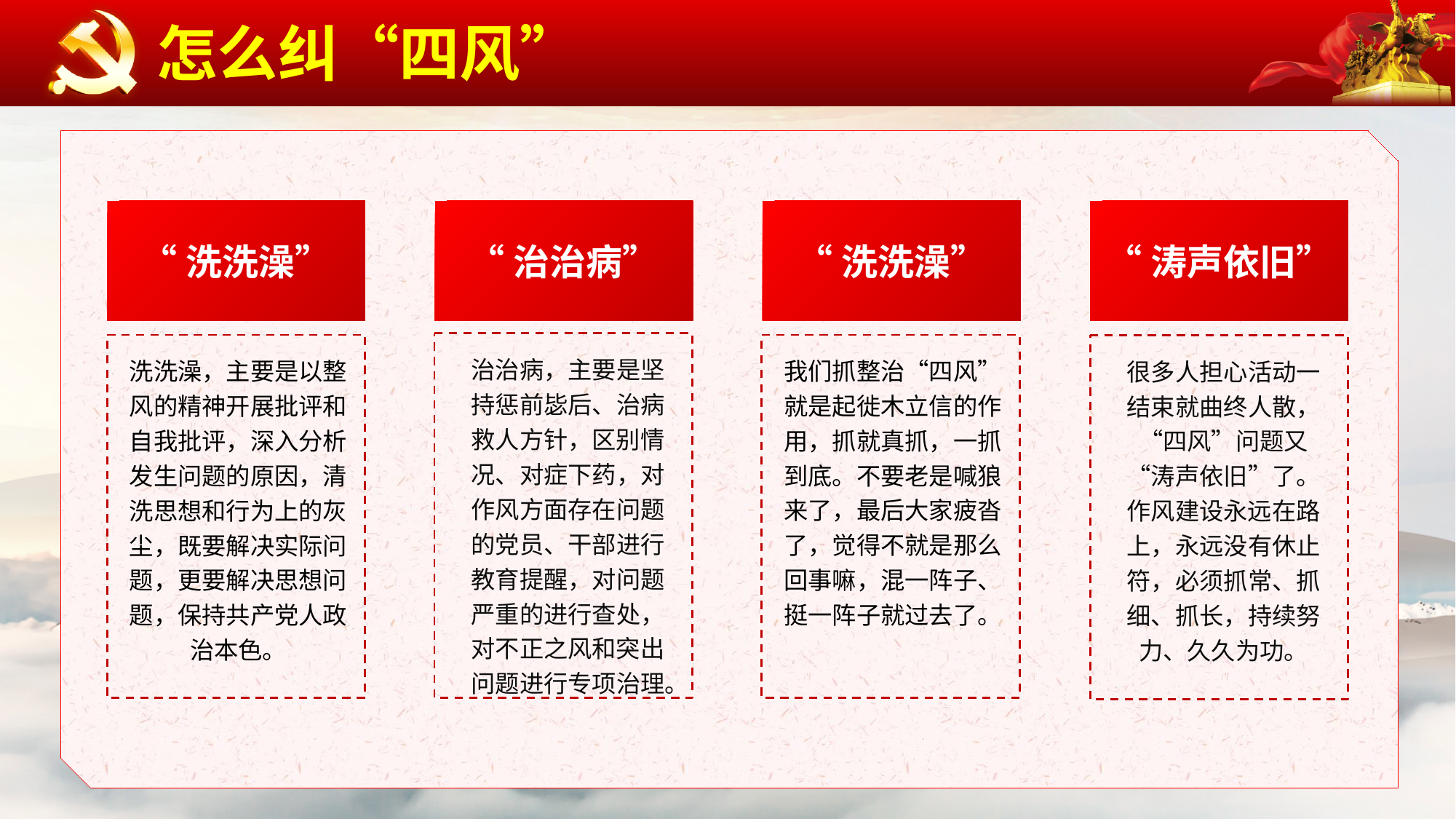

怎么纠“四风”
“涛声依旧”
“洗洗澡”
“治治病”
“洗洗澡”

治治病，主要是坚持惩前毖后、治病救人方针，区别情况、对症下药，对作风方面存在问题的党员、干部进行教育提醒，对问题严重的进行查处，对不正之风和突出问题进行专项治理。
洗洗澡，主要是以整风的精神开展批评和自我批评，深入分析发生问题的原因，清洗思想和行为上的灰尘，既要解决实际问题，更要解决思想问题，保持共产党人政治本色。
我们抓整治“四风”就是起徙木立信的作用，抓就真抓，一抓到底。不要老是喊狼来了，最后大家疲沓了，觉得不就是那么回事嘛，混一阵子、挺一阵子就过去了。
很多人担心活动一结束就曲终人散，“四风”问题又“涛声依旧”了。作风建设永远在路上，永远没有休止符，必须抓常、抓细、抓长，持续努力、久久为功。